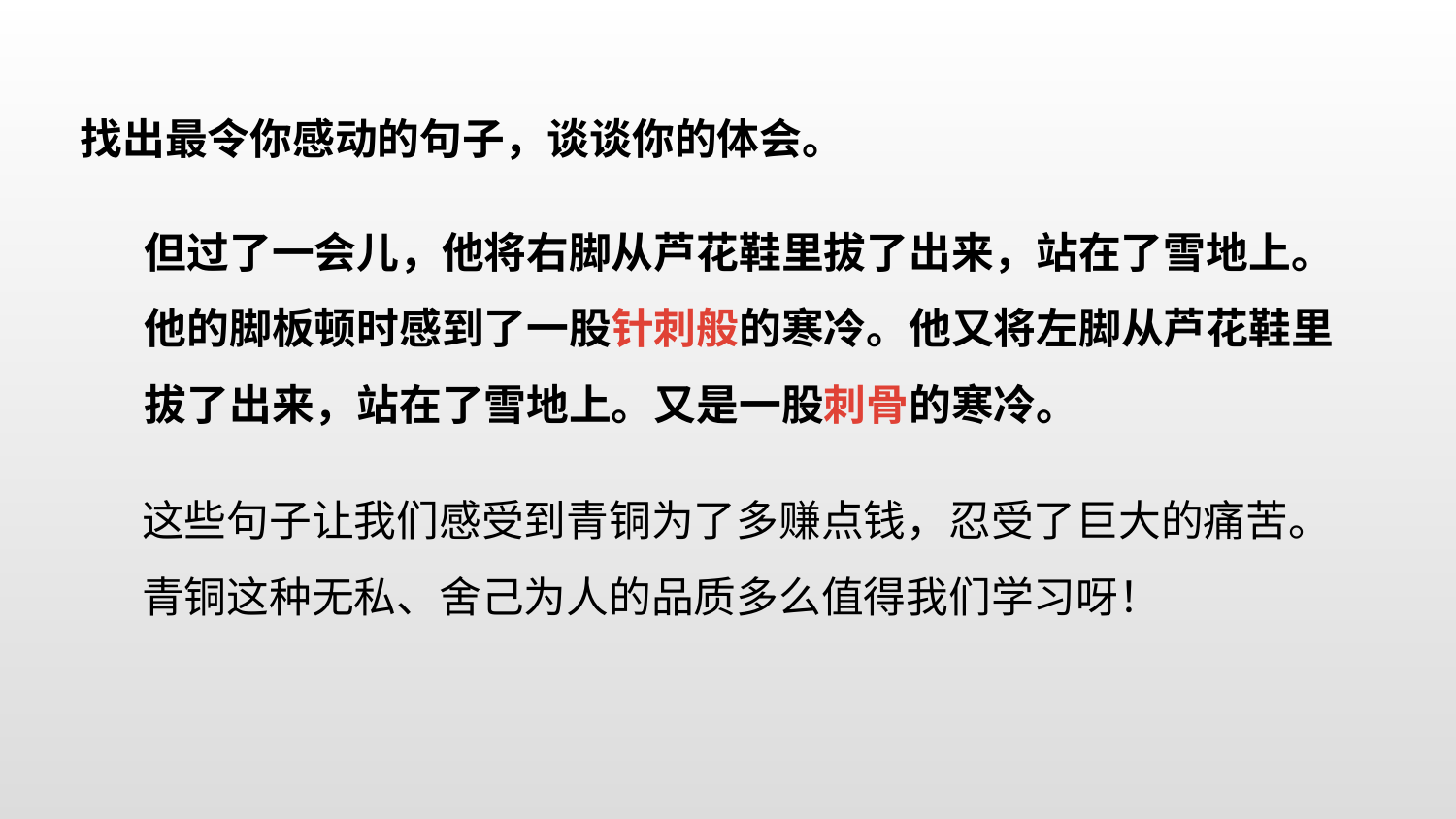

找出最令你感动的句子，谈谈你的体会。
但过了一会儿，他将右脚从芦花鞋里拔了出来，站在了雪地上。他的脚板顿时感到了一股针刺般的寒冷。他又将左脚从芦花鞋里拔了出来，站在了雪地上。又是一股刺骨的寒冷。
这些句子让我们感受到青铜为了多赚点钱，忍受了巨大的痛苦。
青铜这种无私、舍己为人的品质多么值得我们学习呀！